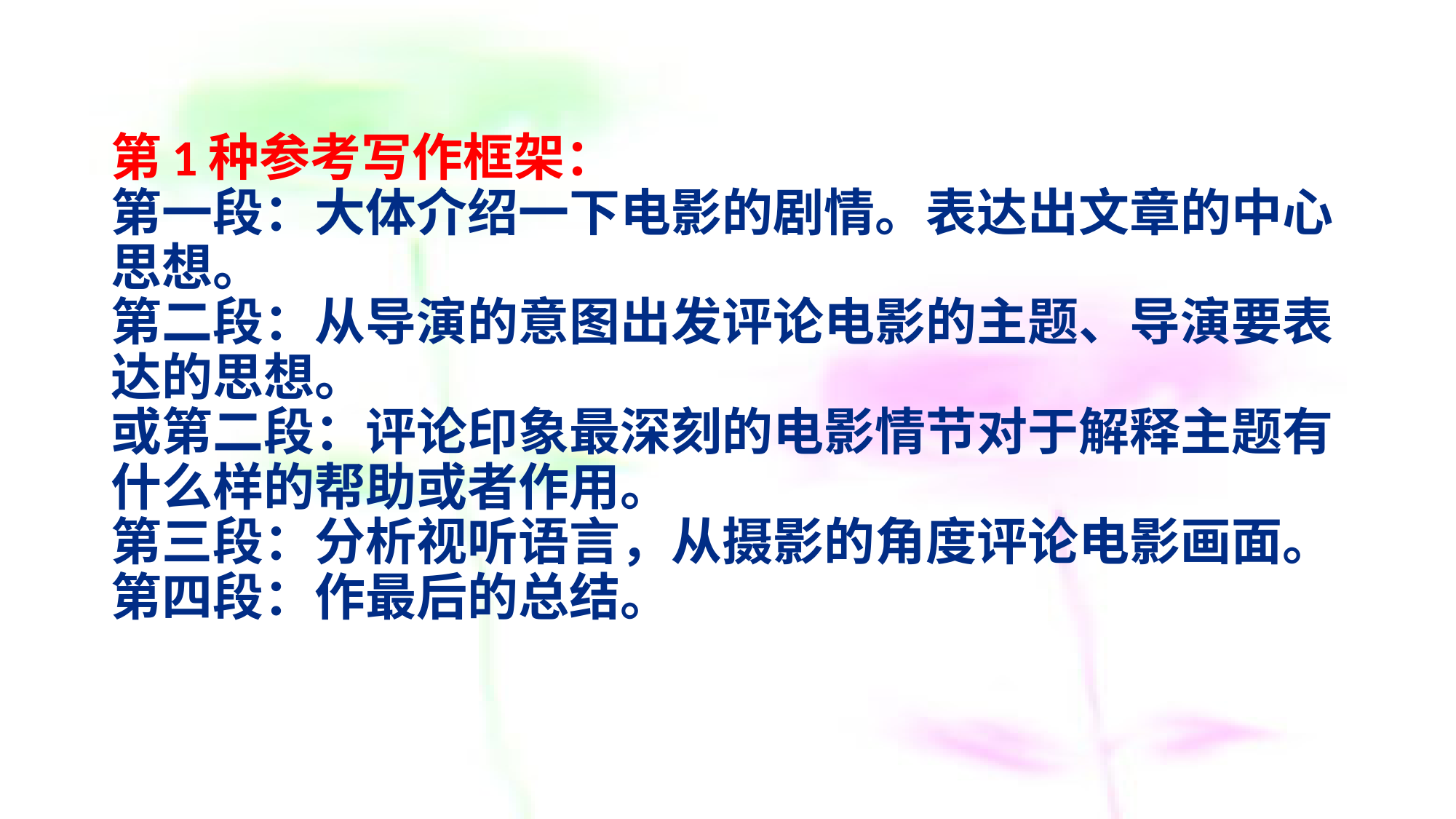

# 第1种参考写作框架： 第一段：大体介绍一下电影的剧情。表达出文章的中心思想。 第二段：从导演的意图出发评论电影的主题、导演要表达的思想。 或第二段：评论印象最深刻的电影情节对于解释主题有什么样的帮助或者作用。 第三段：分析视听语言，从摄影的角度评论电影画面。 第四段：作最后的总结。